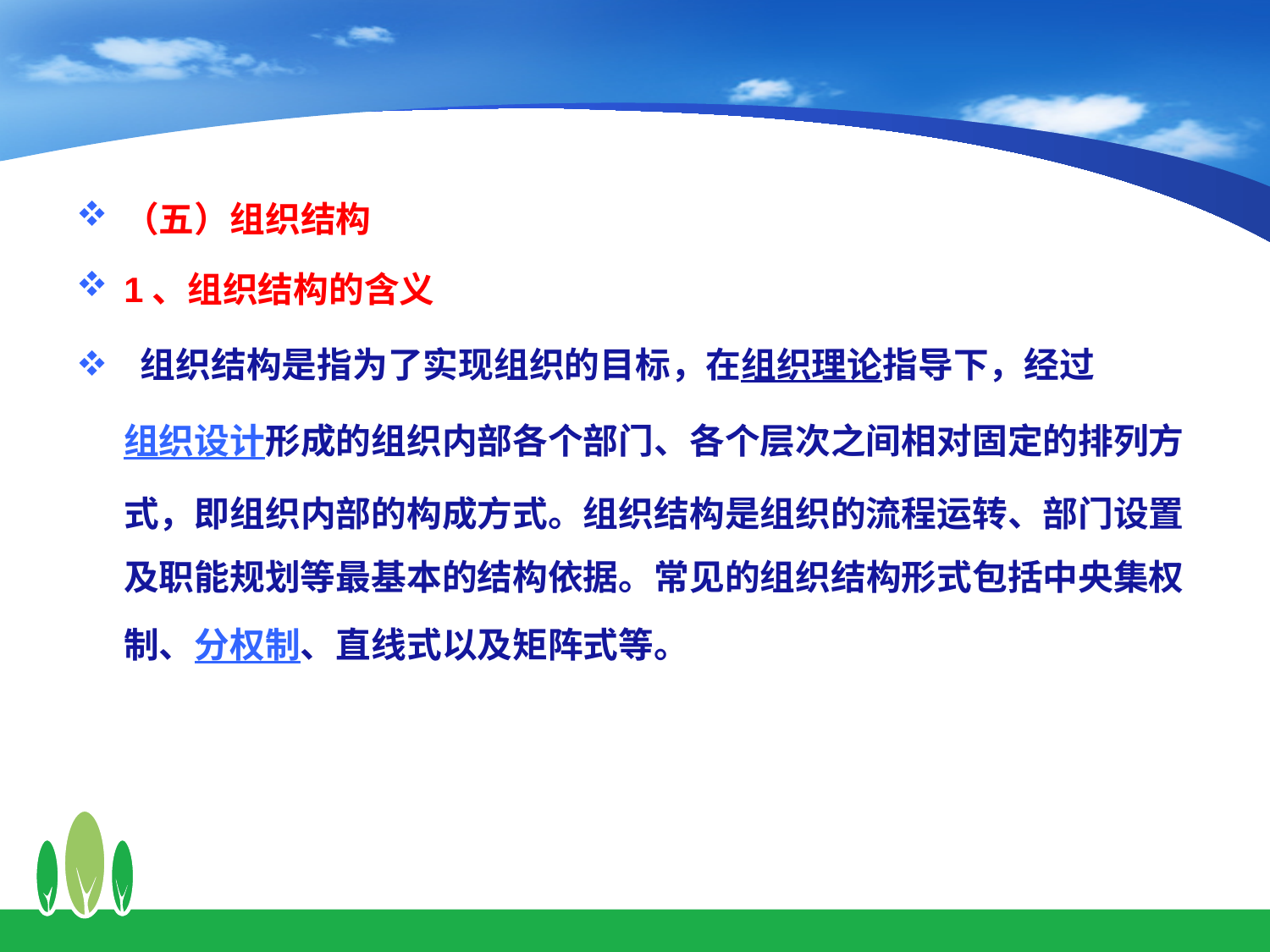

（五）组织结构
1、组织结构的含义
 组织结构是指为了实现组织的目标，在组织理论指导下，经过组织设计形成的组织内部各个部门、各个层次之间相对固定的排列方式，即组织内部的构成方式。组织结构是组织的流程运转、部门设置及职能规划等最基本的结构依据。常见的组织结构形式包括中央集权制、分权制、直线式以及矩阵式等。